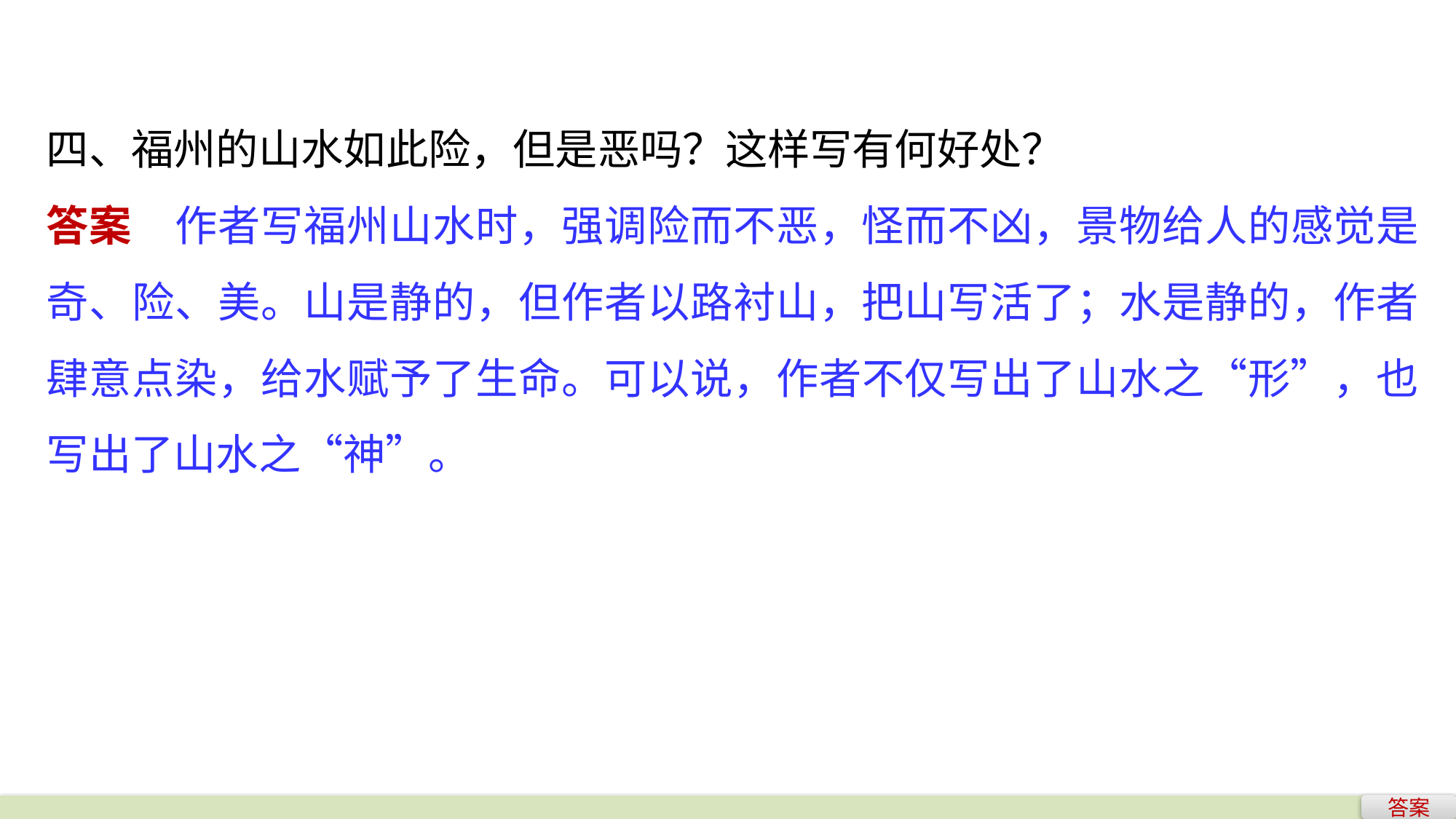

四、福州的山水如此险，但是恶吗？这样写有何好处？
答案　作者写福州山水时，强调险而不恶，怪而不凶，景物给人的感觉是奇、险、美。山是静的，但作者以路衬山，把山写活了；水是静的，作者肆意点染，给水赋予了生命。可以说，作者不仅写出了山水之“形”，也写出了山水之“神”。
答案